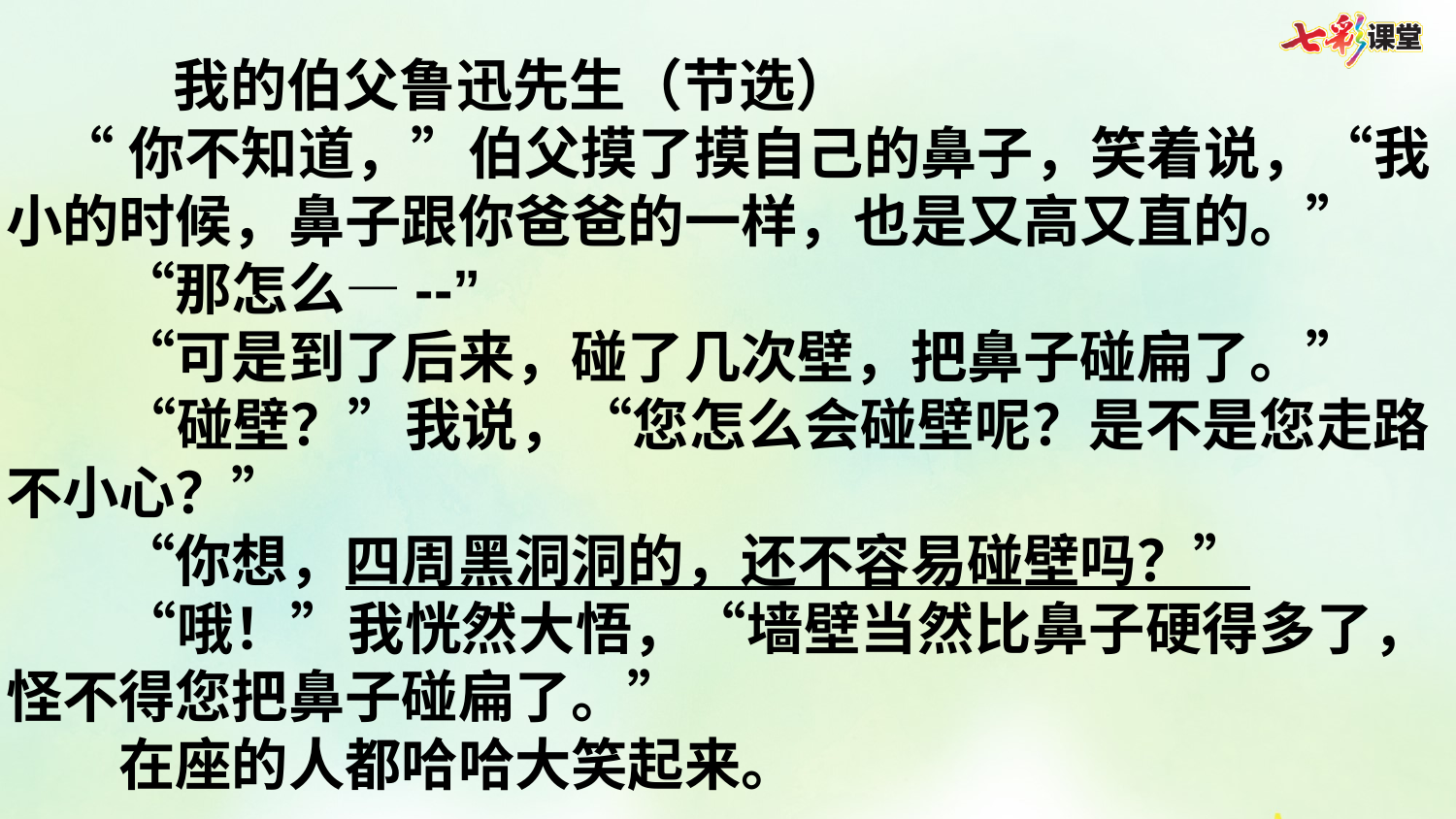

我的伯父鲁迅先生（节选）
    “你不知道，”伯父摸了摸自己的鼻子，笑着说，“我小的时候，鼻子跟你爸爸的一样，也是又高又直的。”
　　“那怎么—--”
　　“可是到了后来，碰了几次壁，把鼻子碰扁了。”
　　“碰壁？”我说，“您怎么会碰壁呢？是不是您走路不小心？”
　　“你想，四周黑洞洞的，还不容易碰壁吗？”
　　“哦！”我恍然大悟，“墙壁当然比鼻子硬得多了，怪不得您把鼻子碰扁了。”
　　在座的人都哈哈大笑起来。